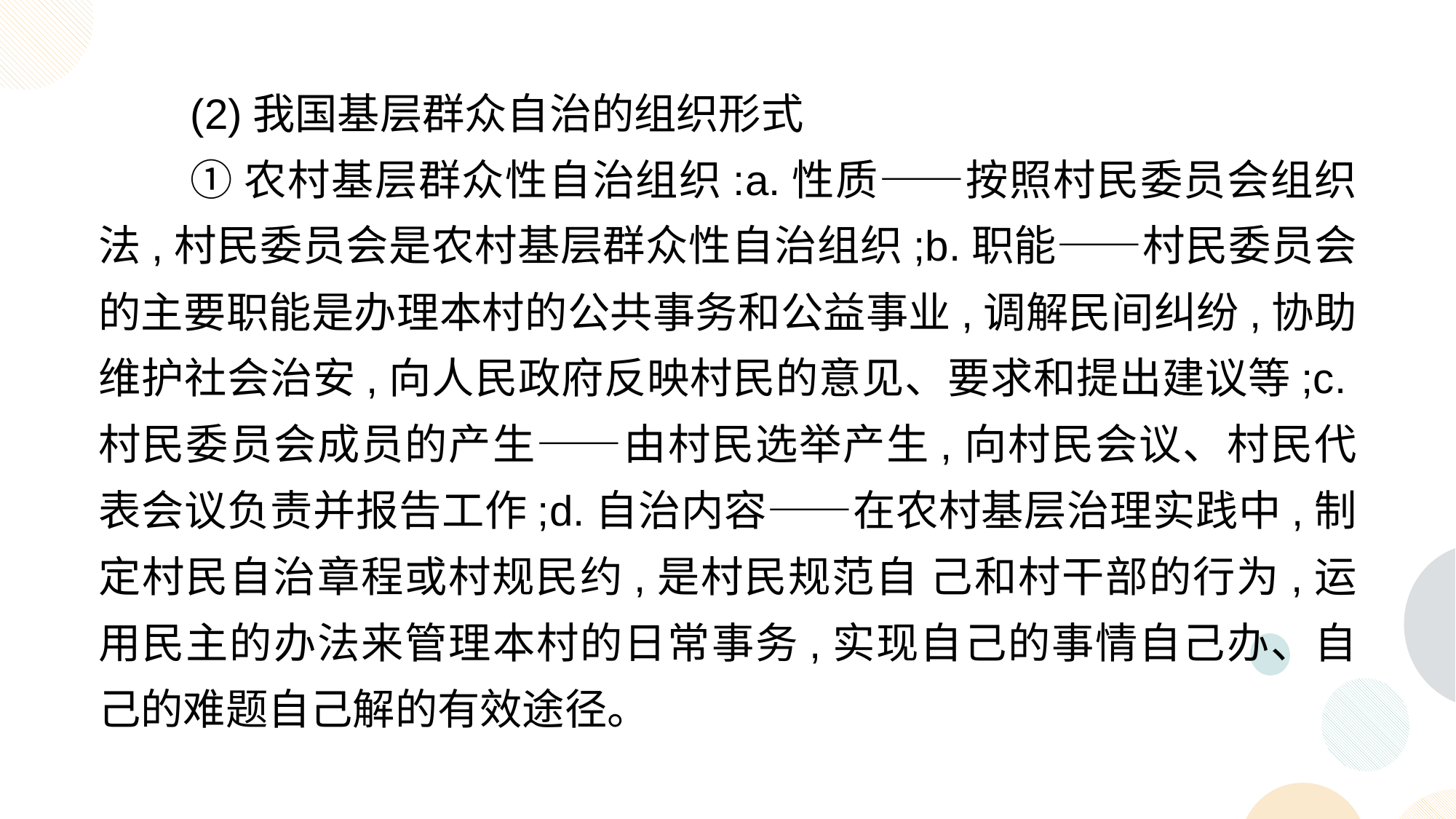

(2)我国基层群众自治的组织形式
①农村基层群众性自治组织:a.性质——按照村民委员会组织法,村民委员会是农村基层群众性自治组织;b.职能——村民委员会的主要职能是办理本村的公共事务和公益事业,调解民间纠纷,协助维护社会治安,向人民政府反映村民的意见、要求和提出建议等;c.村民委员会成员的产生——由村民选举产生,向村民会议、村民代表会议负责并报告工作;d.自治内容——在农村基层治理实践中,制定村民自治章程或村规民约,是村民规范自 己和村干部的行为,运用民主的办法来管理本村的日常事务,实现自己的事情自己办、自己的难题自己解的有效途径。